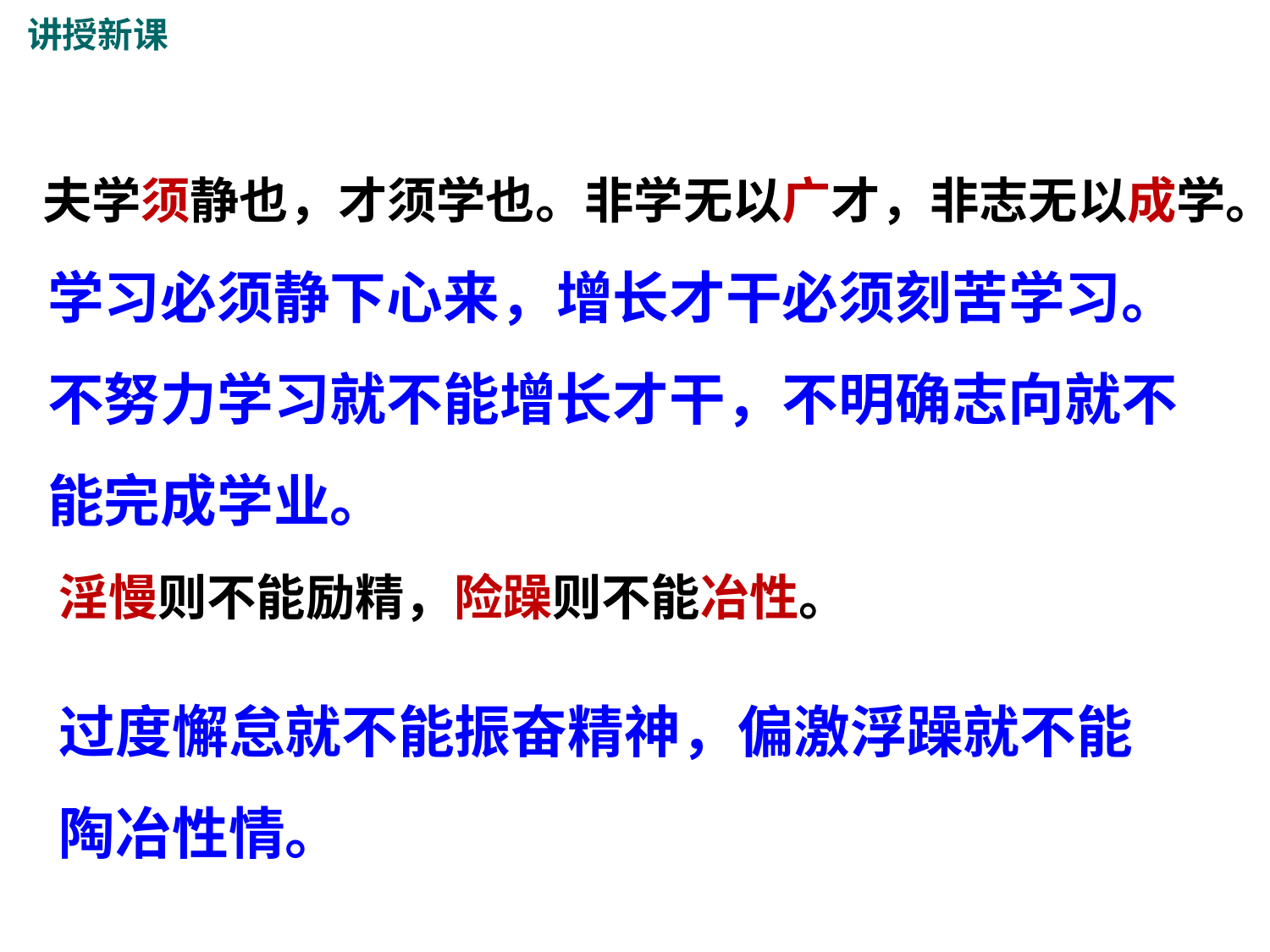

讲授新课
夫学须静也，才须学也。非学无以广才，非志无以成学。
学习必须静下心来，增长才干必须刻苦学习。不努力学习就不能增长才干，不明确志向就不能完成学业。
淫慢则不能励精，险躁则不能冶性。
过度懈怠就不能振奋精神，偏激浮躁就不能陶冶性情。